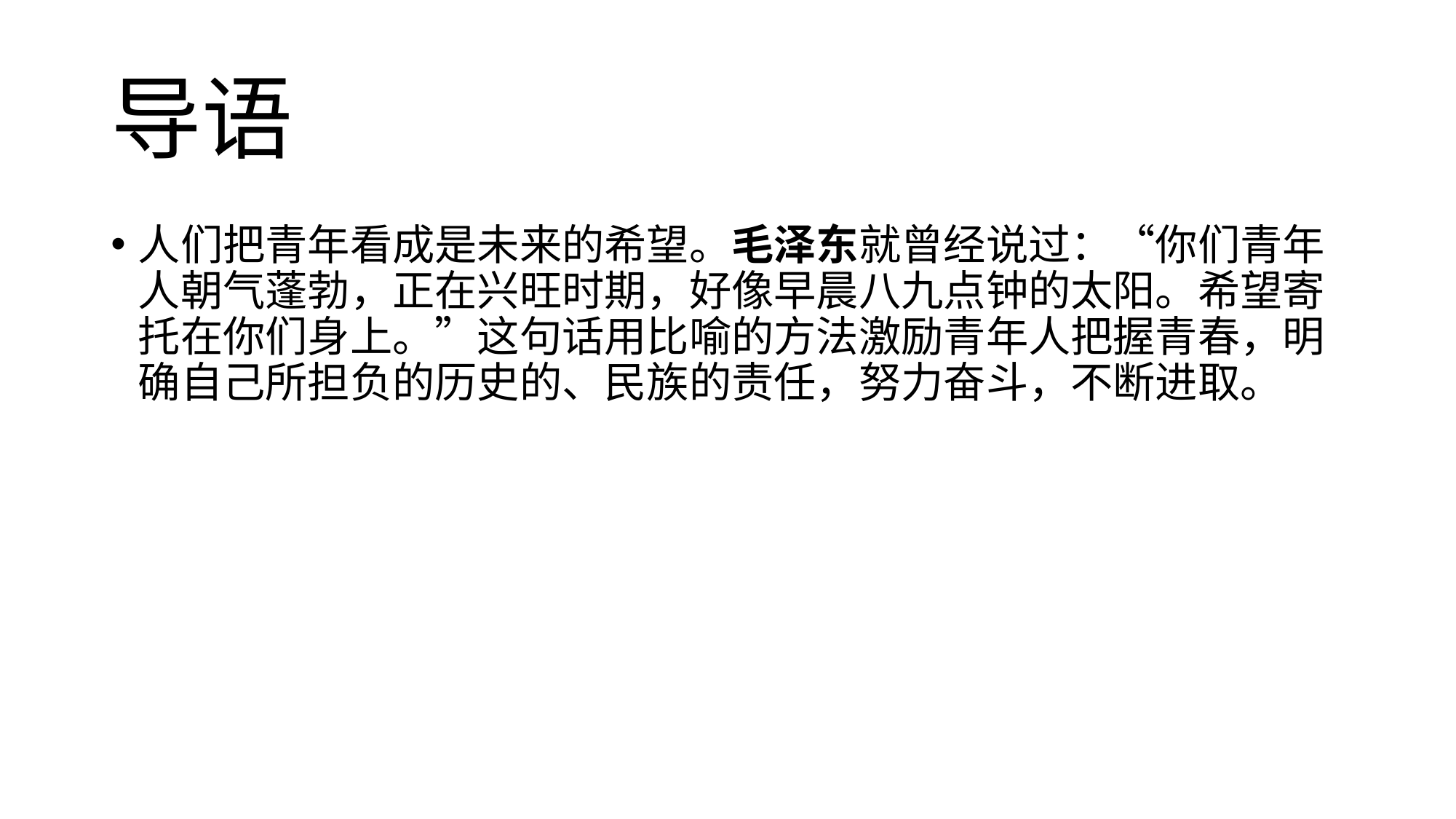

# 导语
人们把青年看成是未来的希望。毛泽东就曾经说过：“你们青年人朝气蓬勃，正在兴旺时期，好像早晨八九点钟的太阳。希望寄托在你们身上。”这句话用比喻的方法激励青年人把握青春，明确自己所担负的历史的、民族的责任，努力奋斗，不断进取。